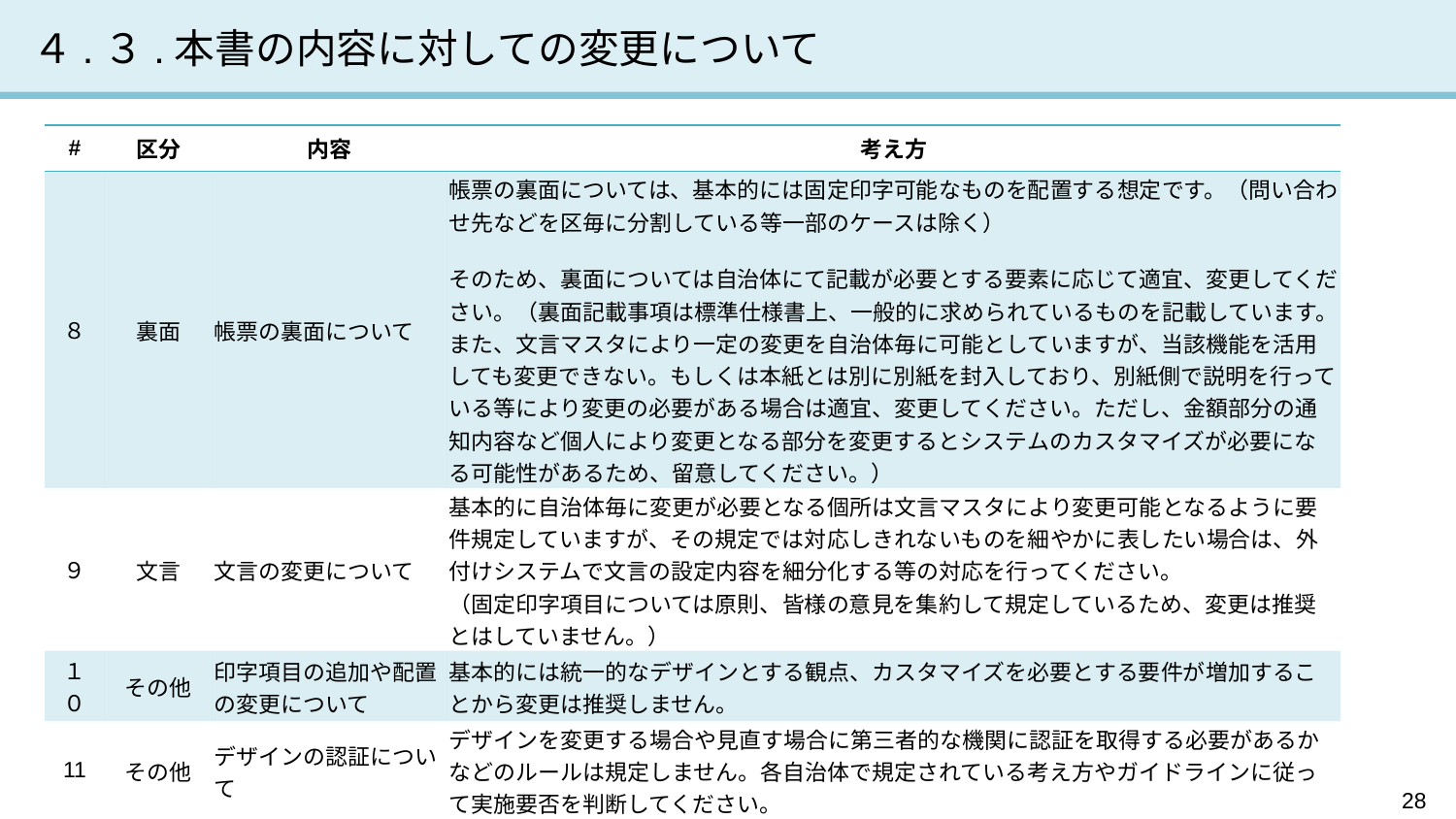

# ４.３.本書の内容に対しての変更について
| # | 区分 | 内容 | 考え方 |
| --- | --- | --- | --- |
| ８ | 裏面 | 帳票の裏面について | 帳票の裏面については、基本的には固定印字可能なものを配置する想定です。（問い合わせ先などを区毎に分割している等一部のケースは除く） そのため、裏面については自治体にて記載が必要とする要素に応じて適宜、変更してください。（裏面記載事項は標準仕様書上、一般的に求められているものを記載しています。また、文言マスタにより一定の変更を自治体毎に可能としていますが、当該機能を活用しても変更できない。もしくは本紙とは別に別紙を封入しており、別紙側で説明を行っている等により変更の必要がある場合は適宜、変更してください。ただし、金額部分の通知内容など個人により変更となる部分を変更するとシステムのカスタマイズが必要になる可能性があるため、留意してください。） |
| ９ | 文言 | 文言の変更について | 基本的に自治体毎に変更が必要となる個所は文言マスタにより変更可能となるように要件規定していますが、その規定では対応しきれないものを細やかに表したい場合は、外付けシステムで文言の設定内容を細分化する等の対応を行ってください。 （固定印字項目については原則、皆様の意見を集約して規定しているため、変更は推奨とはしていません。） |
| １０ | その他 | 印字項目の追加や配置の変更について | 基本的には統一的なデザインとする観点、カスタマイズを必要とする要件が増加することから変更は推奨しません。 |
| 11 | その他 | デザインの認証について | デザインを変更する場合や見直す場合に第三者的な機関に認証を取得する必要があるかなどのルールは規定しません。各自治体で規定されている考え方やガイドラインに従って実施要否を判断してください。 |